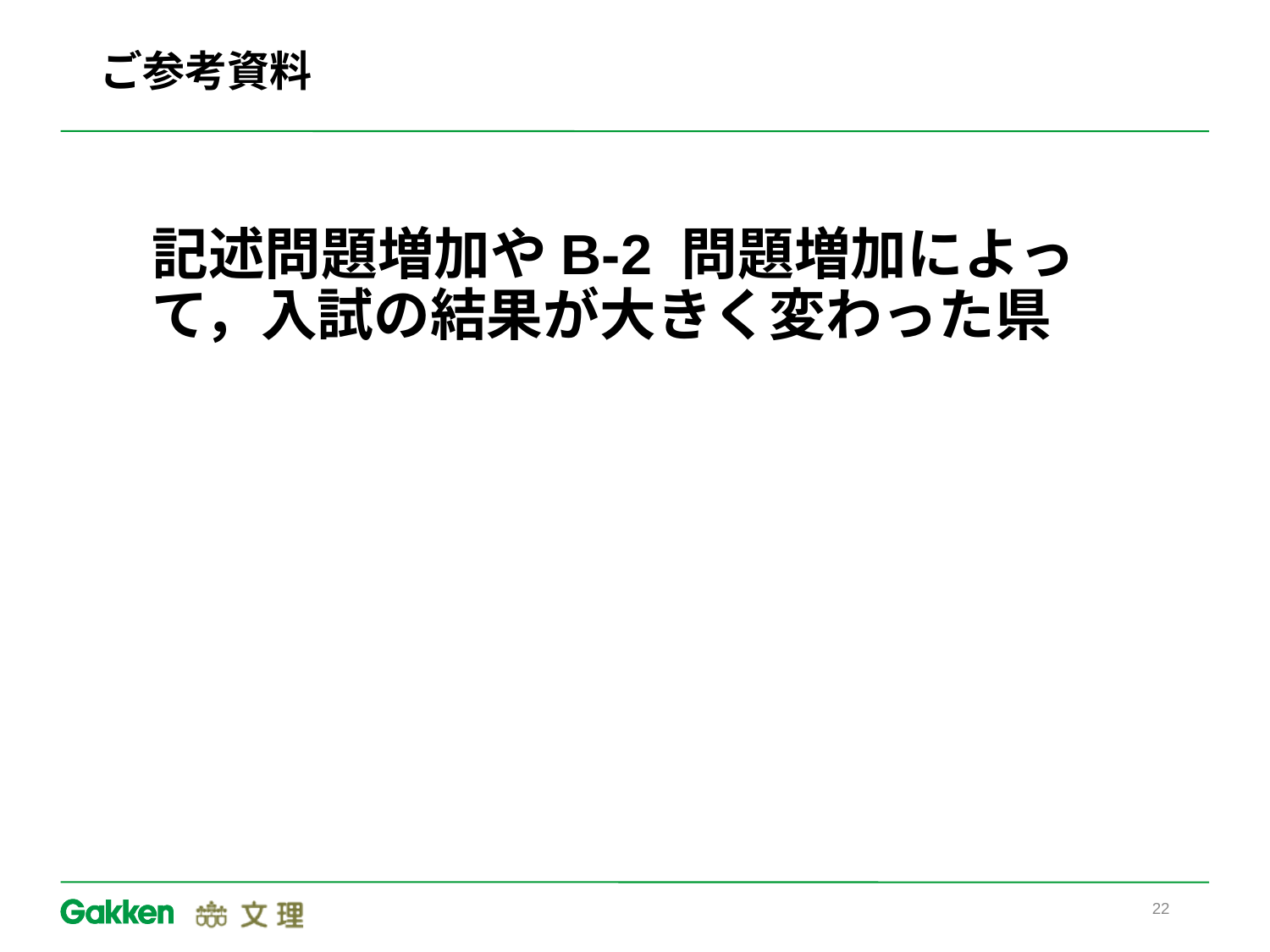

# ご参考資料
記述問題増加やB-2 問題増加によって，入試の結果が大きく変わった県
22